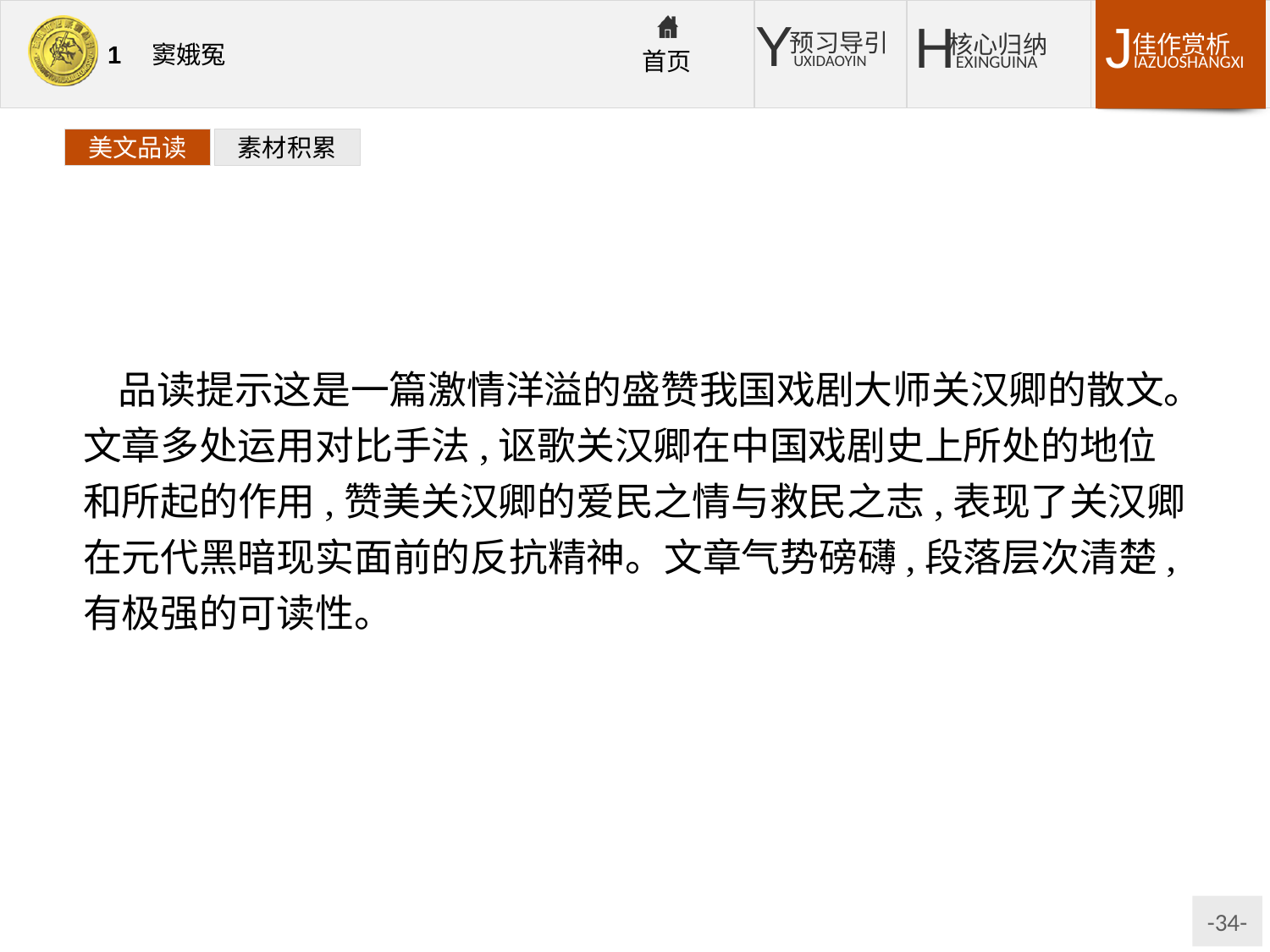

美文品读
素材积累
品读提示这是一篇激情洋溢的盛赞我国戏剧大师关汉卿的散文。文章多处运用对比手法,讴歌关汉卿在中国戏剧史上所处的地位和所起的作用,赞美关汉卿的爱民之情与救民之志,表现了关汉卿在元代黑暗现实面前的反抗精神。文章气势磅礴,段落层次清楚,有极强的可读性。